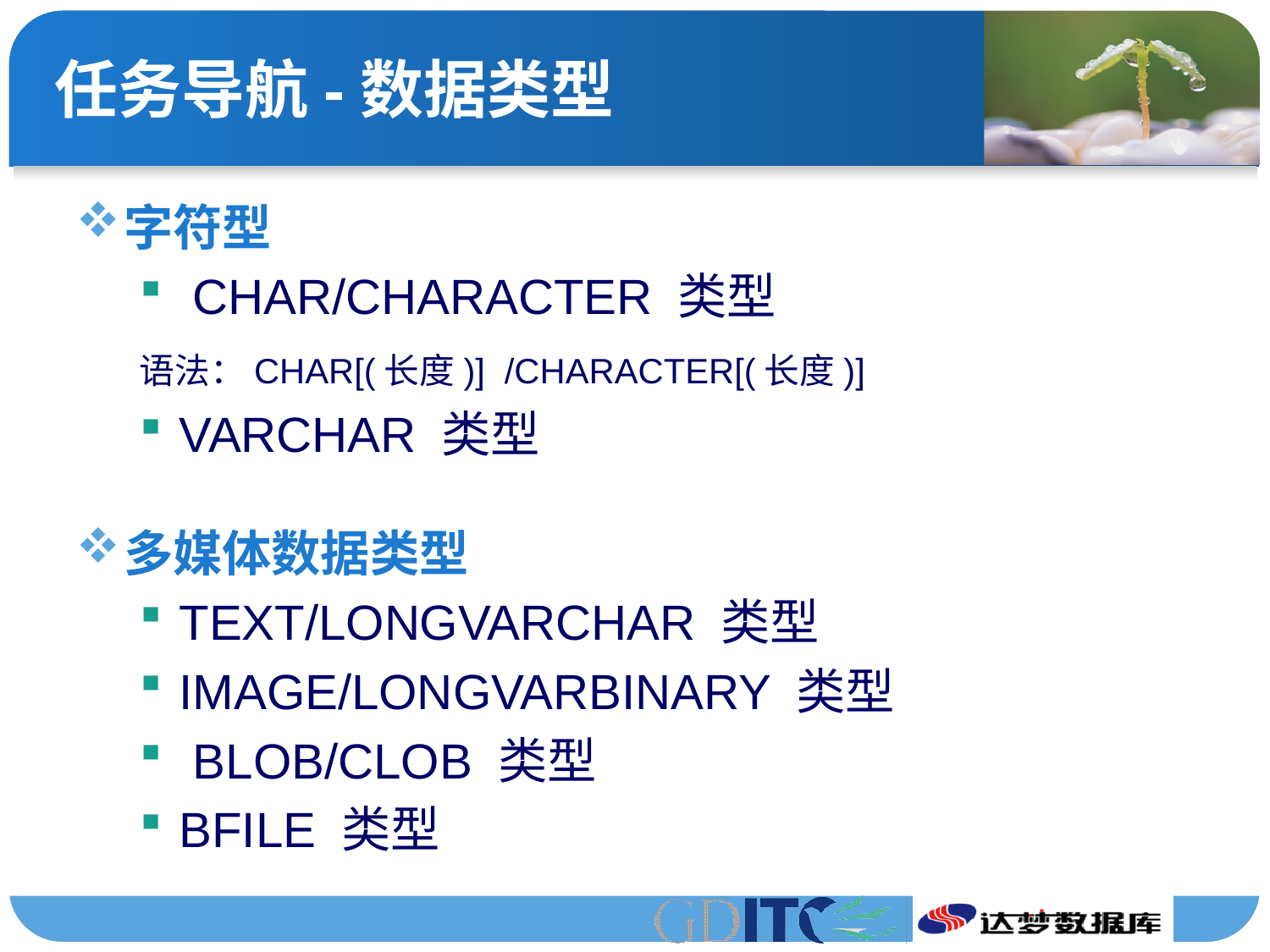

# 任务导航-数据类型
字符型
 CHAR/CHARACTER 类型
语法：CHAR[(长度)]  /CHARACTER[(长度)]
VARCHAR 类型

多媒体数据类型
TEXT/LONGVARCHAR 类型
IMAGE/LONGVARBINARY 类型
 BLOB/CLOB 类型
BFILE 类型